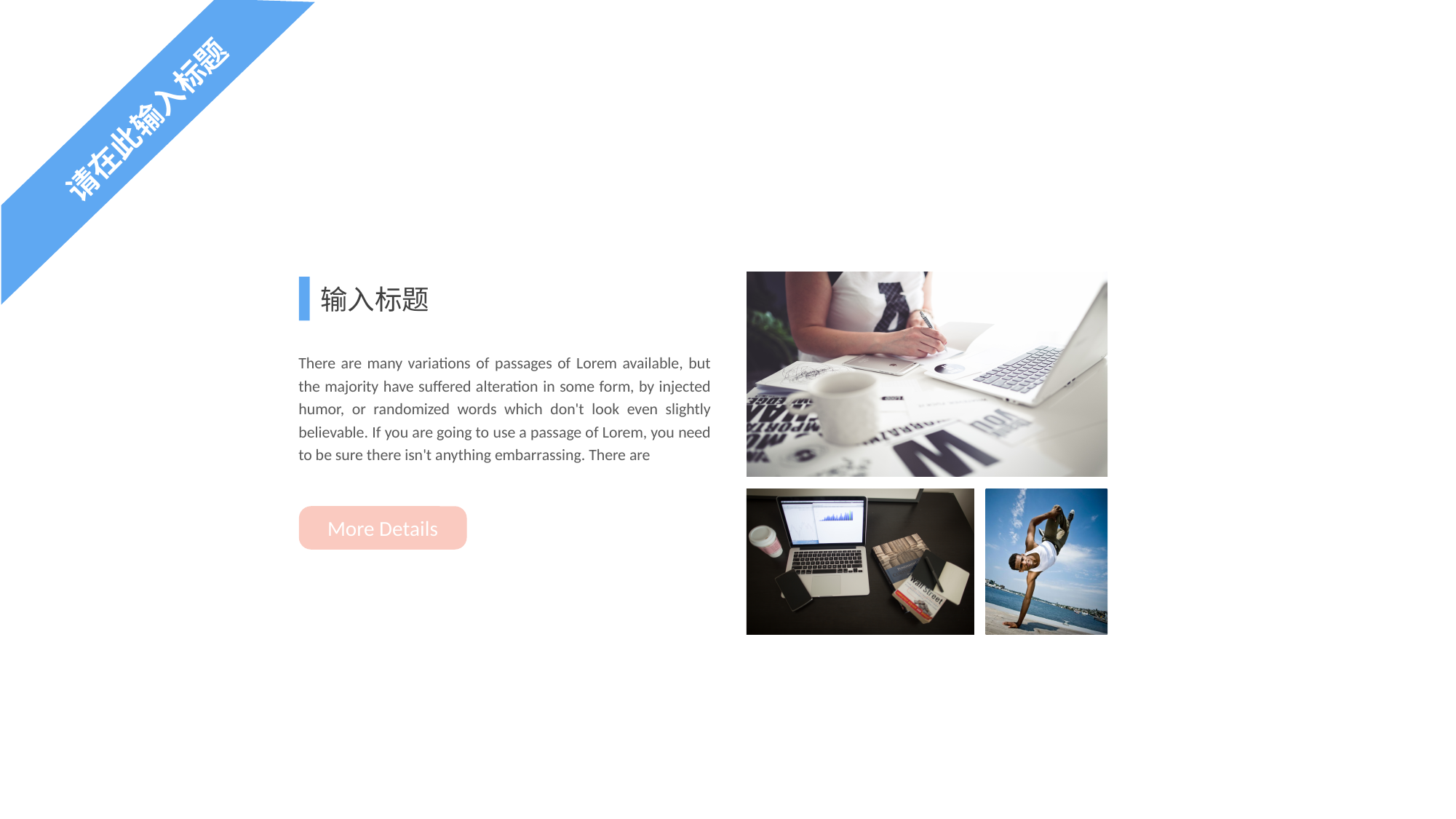

请在此输入标题

输入标题
There are many variations of passages of Lorem available, but the majority have suffered alteration in some form, by injected humor, or randomized words which don't look even slightly believable. If you are going to use a passage of Lorem, you need to be sure there isn't anything embarrassing. There are

More Details